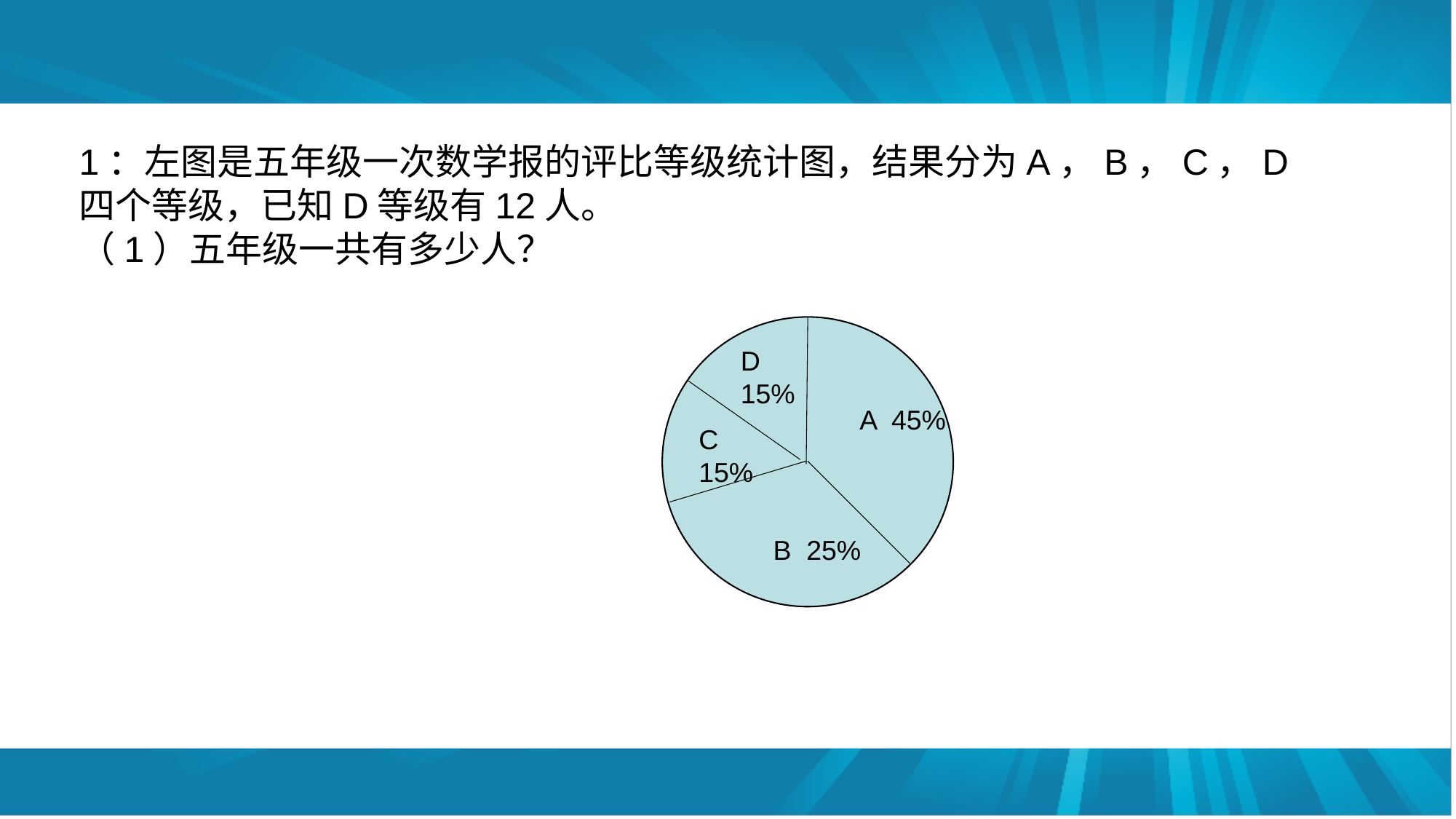

1：左图是五年级一次数学报的评比等级统计图，结果分为A，B，C，D
四个等级，已知D等级有12人。
（1）五年级一共有多少人？

D
15%
A  45%
C
15%
B  25%